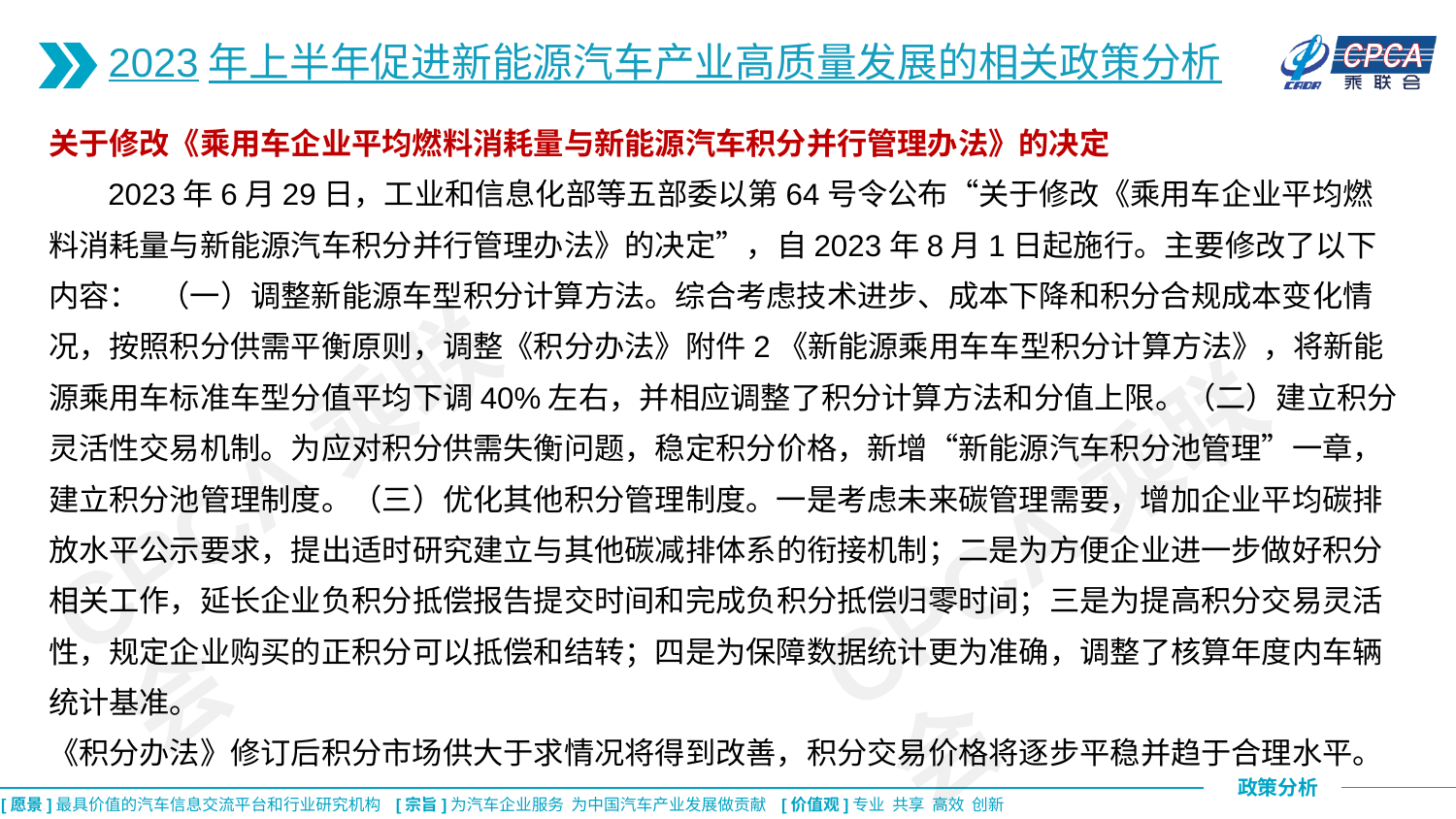

2023年上半年促进新能源汽车产业高质量发展的相关政策分析
关于修改《乘用车企业平均燃料消耗量与新能源汽车积分并行管理办法》的决定
       2023年6月29日，工业和信息化部等五部委以第64号令公布“关于修改《乘用车企业平均燃料消耗量与新能源汽车积分并行管理办法》的决定”，自2023年8月1日起施行。主要修改了以下内容：   （一）调整新能源车型积分计算方法。综合考虑技术进步、成本下降和积分合规成本变化情况，按照积分供需平衡原则，调整《积分办法》附件2《新能源乘用车车型积分计算方法》，将新能源乘用车标准车型分值平均下调40%左右，并相应调整了积分计算方法和分值上限。（二）建立积分灵活性交易机制。为应对积分供需失衡问题，稳定积分价格，新增“新能源汽车积分池管理”一章，建立积分池管理制度。（三）优化其他积分管理制度。一是考虑未来碳管理需要，增加企业平均碳排放水平公示要求，提出适时研究建立与其他碳减排体系的衔接机制；二是为方便企业进一步做好积分相关工作，延长企业负积分抵偿报告提交时间和完成负积分抵偿归零时间；三是为提高积分交易灵活性，规定企业购买的正积分可以抵偿和结转；四是为保障数据统计更为准确，调整了核算年度内车辆统计基准。
《积分办法》修订后积分市场供大于求情况将得到改善，积分交易价格将逐步平稳并趋于合理水平。
CPCA乘联会
CPCA乘联会